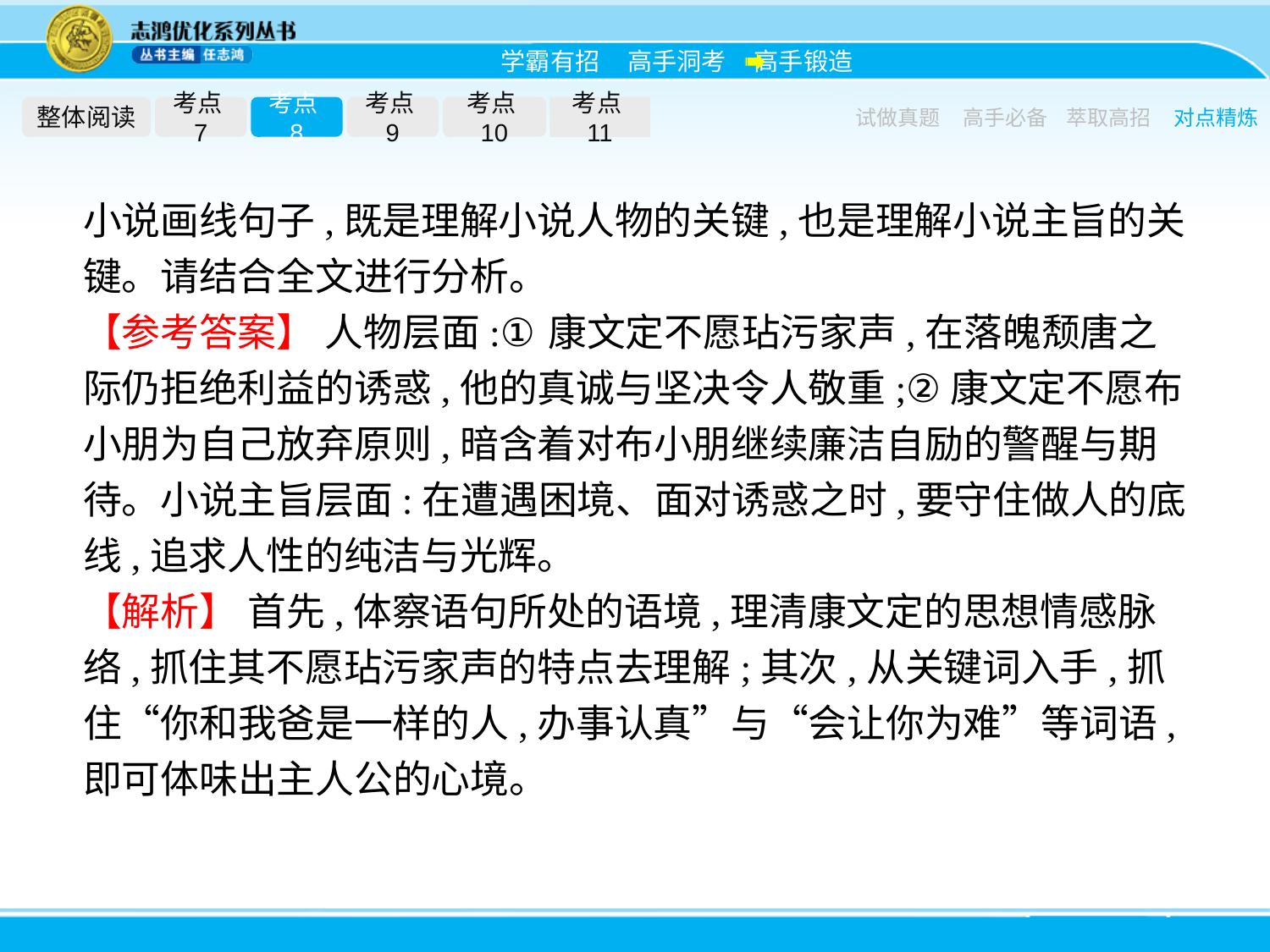

整体阅读
考点7
考点8
考点9
考点10
考点11
试做真题
高手必备
萃取高招
对点精炼
小说画线句子,既是理解小说人物的关键,也是理解小说主旨的关键。请结合全文进行分析。
【参考答案】 人物层面:①康文定不愿玷污家声,在落魄颓唐之际仍拒绝利益的诱惑,他的真诚与坚决令人敬重;②康文定不愿布小朋为自己放弃原则,暗含着对布小朋继续廉洁自励的警醒与期待。小说主旨层面:在遭遇困境、面对诱惑之时,要守住做人的底线,追求人性的纯洁与光辉。
【解析】 首先,体察语句所处的语境,理清康文定的思想情感脉络,抓住其不愿玷污家声的特点去理解;其次,从关键词入手,抓住“你和我爸是一样的人,办事认真”与“会让你为难”等词语,即可体味出主人公的心境。